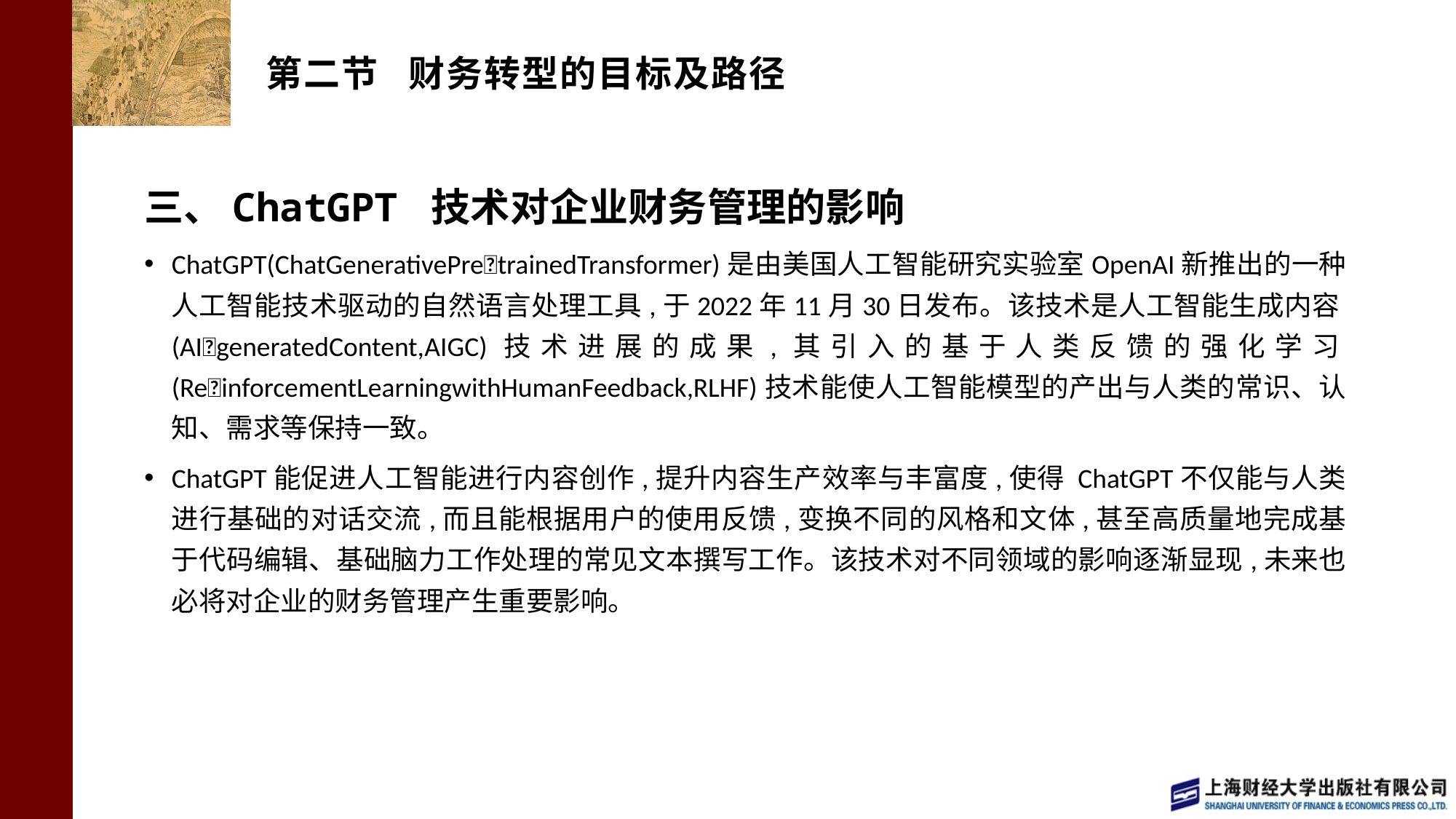

# 第二节   财务转型的目标及路径
三、ChatGPT 技术对企业财务管理的影响
ChatGPT(ChatGenerativePre􀆼trainedTransformer)是由美国人工智能研究实验室OpenAI新推出的一种人工智能技术驱动的自然语言处理工具,于2022年11月30日发布。该技术是人工智能生成内容(AI􀆼generatedContent,AIGC)技术进展的成果,其引入的基于人类反馈的强化学习(Re􀆼inforcementLearningwithHumanFeedback,RLHF)技术能使人工智能模型的产出与人类的常识、认知、需求等保持一致。
ChatGPT能促进人工智能进行内容创作,提升内容生产效率与丰富度,使得 ChatGPT不仅能与人类进行基础的对话交流,而且能根据用户的使用反馈,变换不同的风格和文体,甚至高质量地完成基于代码编辑、基础脑力工作处理的常见文本撰写工作。该技术对不同领域的影响逐渐显现,未来也必将对企业的财务管理产生重要影响。
9